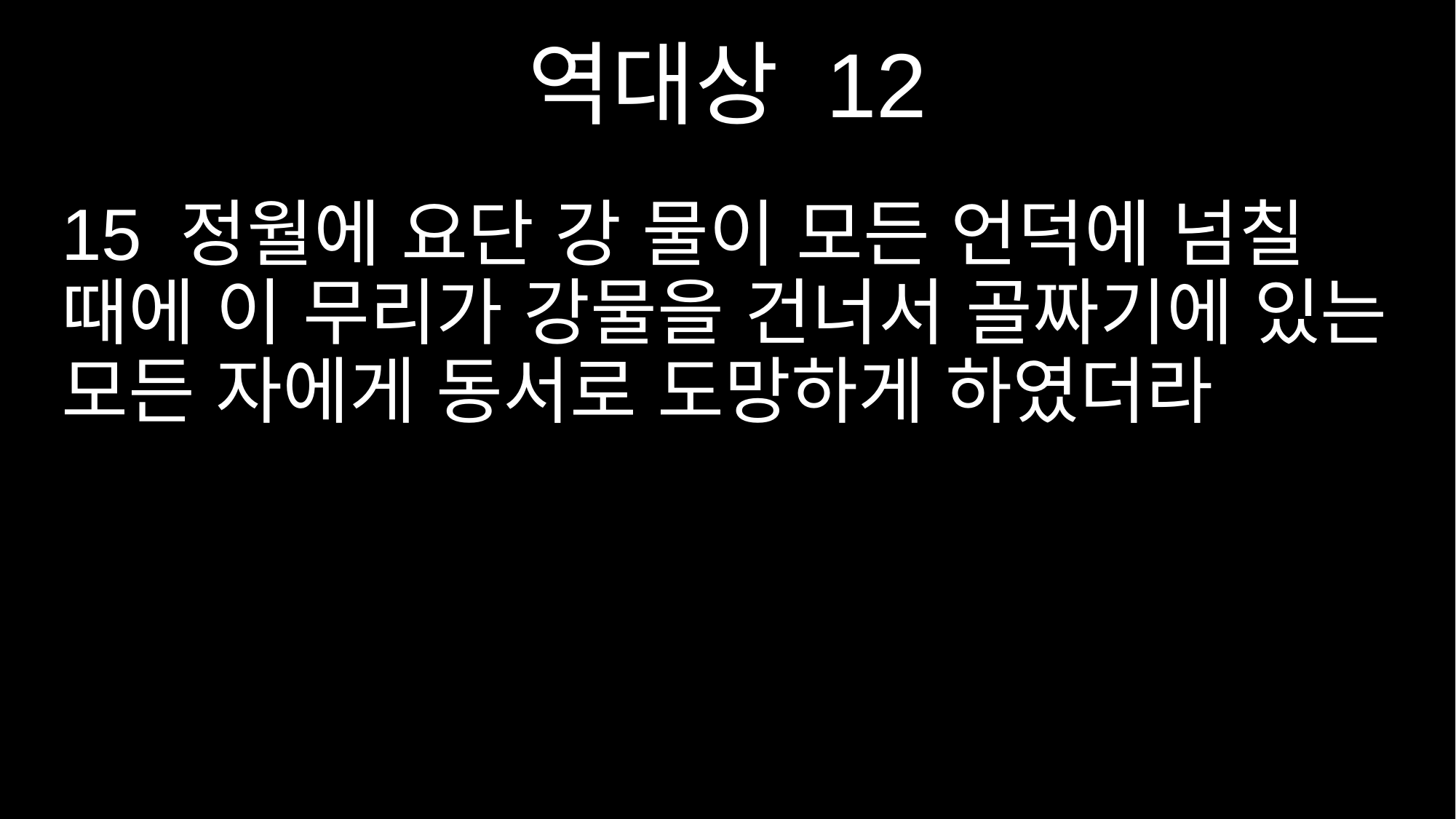

역대상 12
15 정월에 요단 강 물이 모든 언덕에 넘칠 때에 이 무리가 강물을 건너서 골짜기에 있는 모든 자에게 동서로 도망하게 하였더라